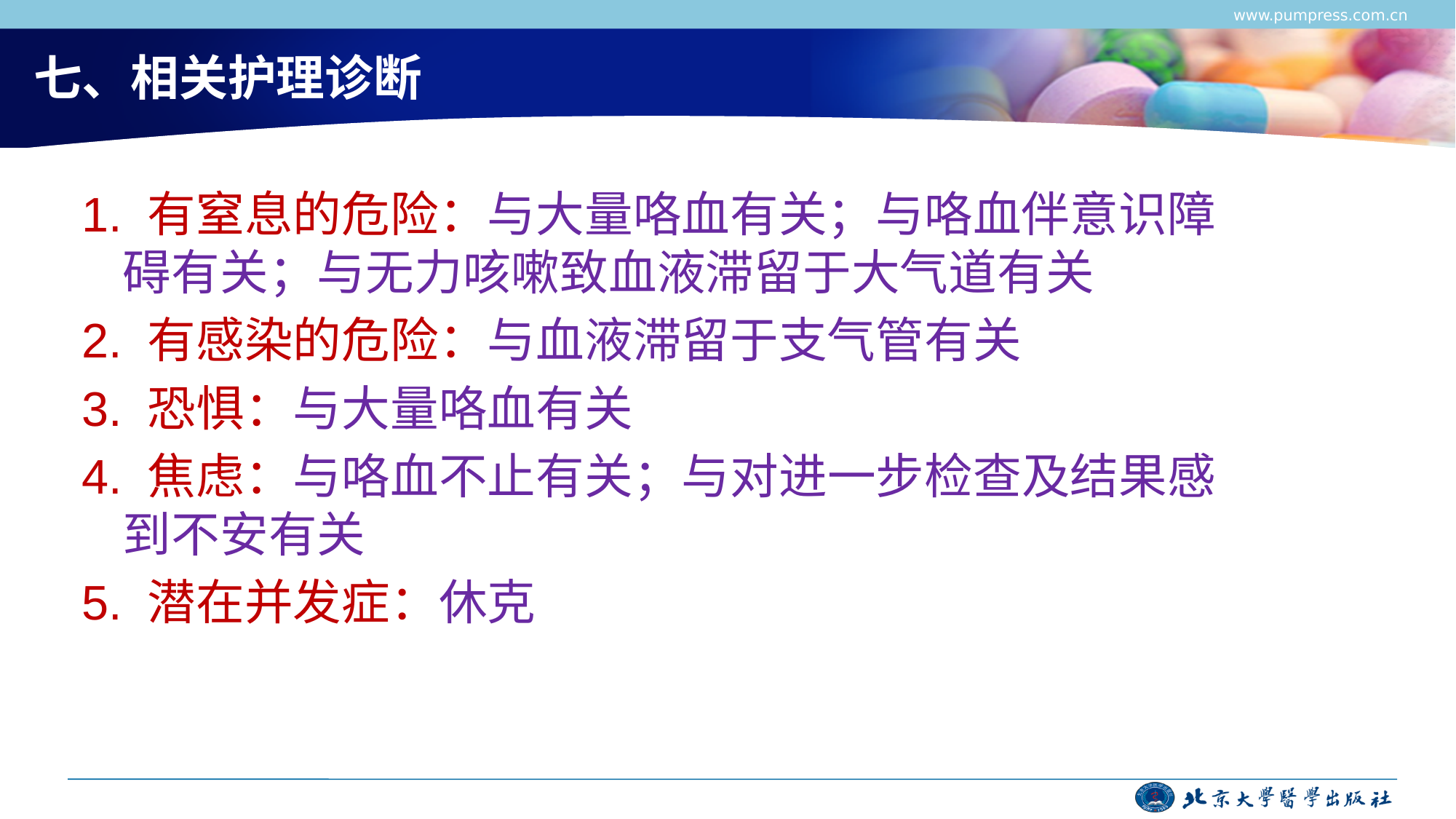

www.pumpress.com.cn
# 七、相关护理诊断
1. 有窒息的危险：与大量咯血有关；与咯血伴意识障碍有关；与无力咳嗽致血液滞留于大气道有关
2. 有感染的危险：与血液滞留于支气管有关
3. 恐惧：与大量咯血有关
4. 焦虑：与咯血不止有关；与对进一步检查及结果感到不安有关
5. 潜在并发症：休克